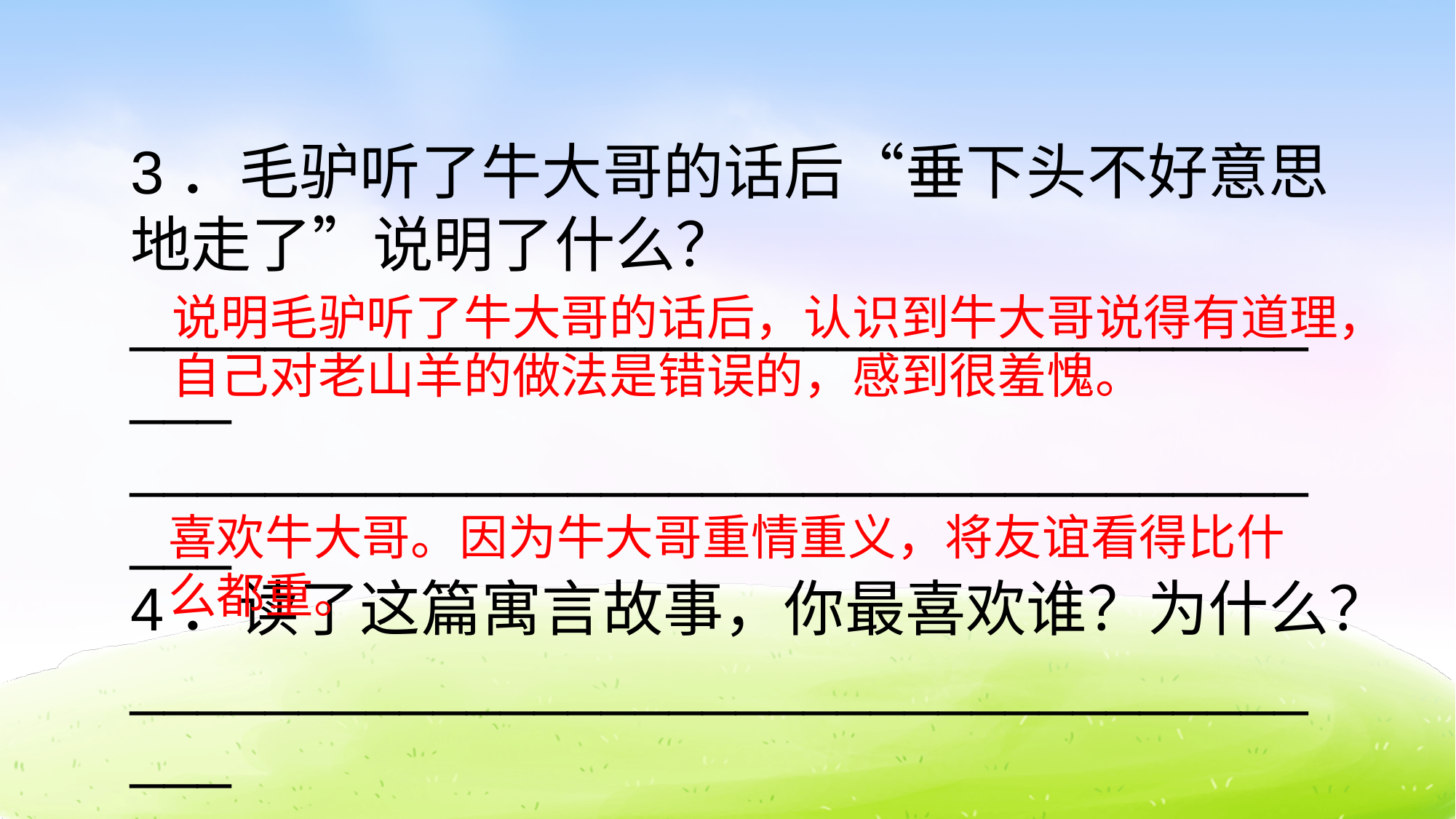

3．毛驴听了牛大哥的话后“垂下头不好意思地走了”说明了什么？
______________________________________
______________________________________
4．读了这篇寓言故事，你最喜欢谁？为什么？
______________________________________
______________________________________
说明毛驴听了牛大哥的话后，认识到牛大哥说得有道理，自己对老山羊的做法是错误的，感到很羞愧。
喜欢牛大哥。因为牛大哥重情重义，将友谊看得比什么都重。